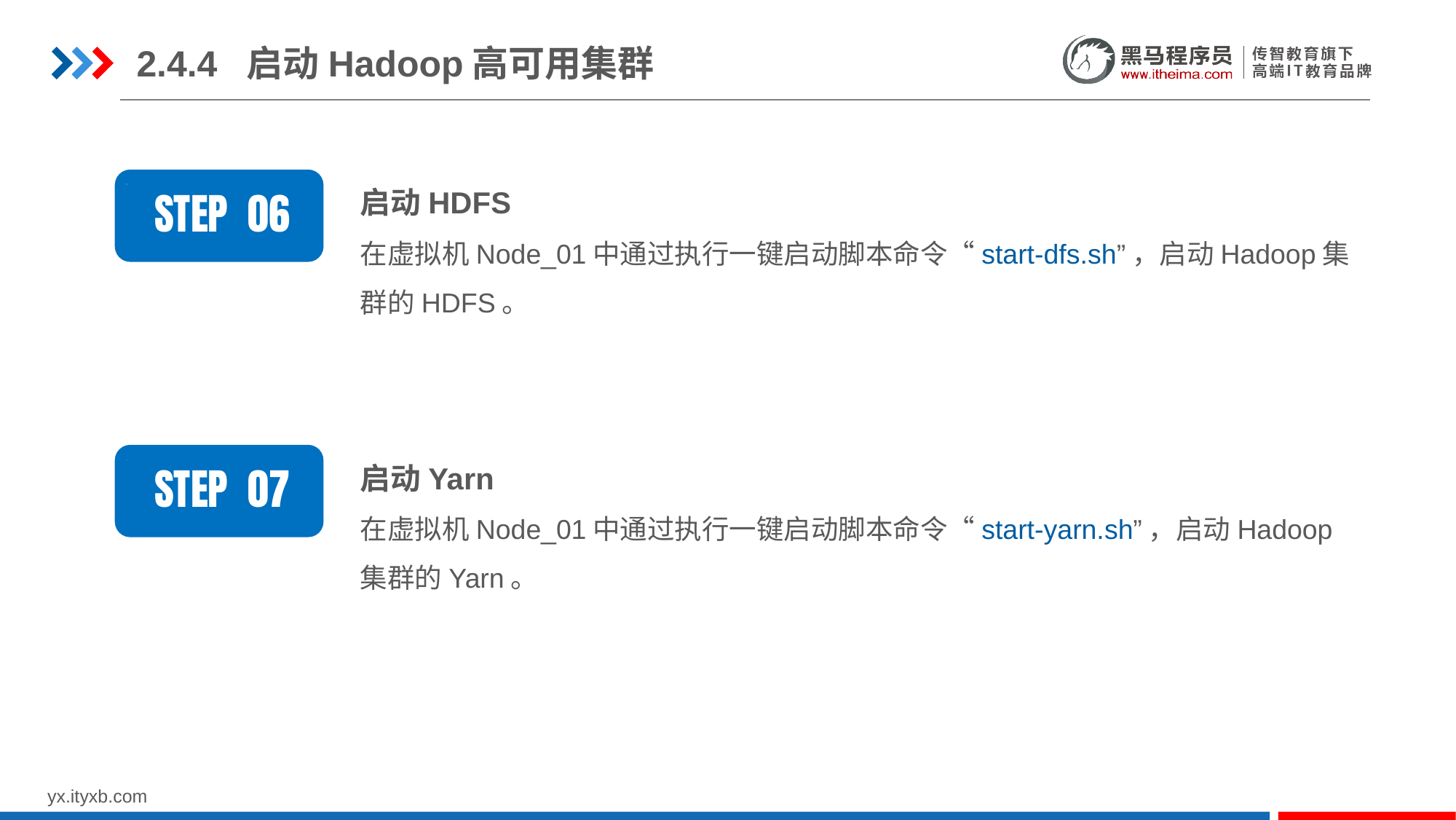

2.4.4  启动Hadoop高可用集群
启动HDFS
在虚拟机Node_01中通过执行一键启动脚本命令“start-dfs.sh”，启动Hadoop集群的HDFS。

STEP  05
STEP  06
启动Yarn
在虚拟机Node_01中通过执行一键启动脚本命令“start-yarn.sh”，启动Hadoop集群的Yarn。

STEP  05
STEP  07